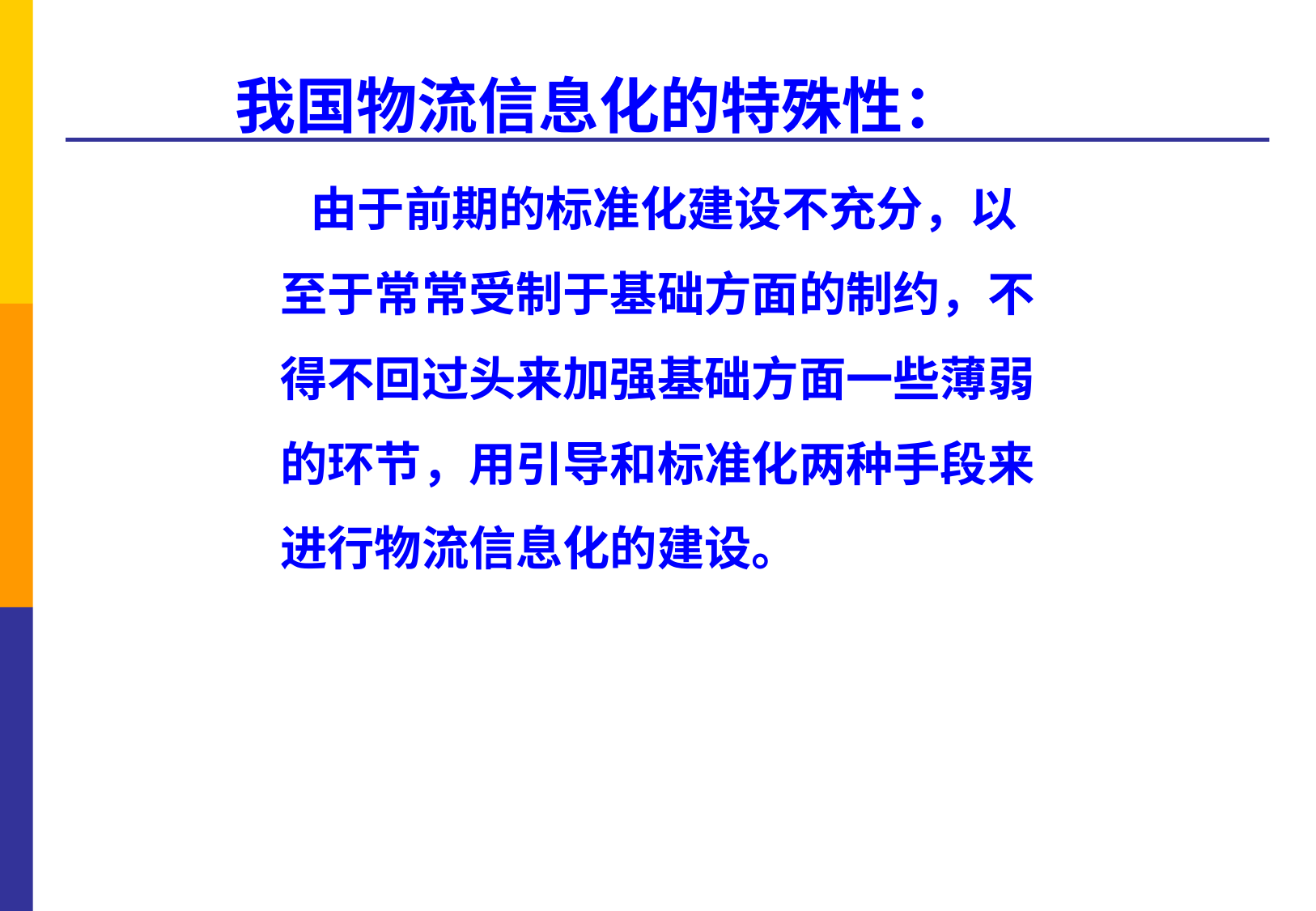

我国物流信息化的特殊性：
      由于前期的标准化建设不充分，以至于常常受制于基础方面的制约，不得不回过头来加强基础方面一些薄弱的环节，用引导和标准化两种手段来进行物流信息化的建设。